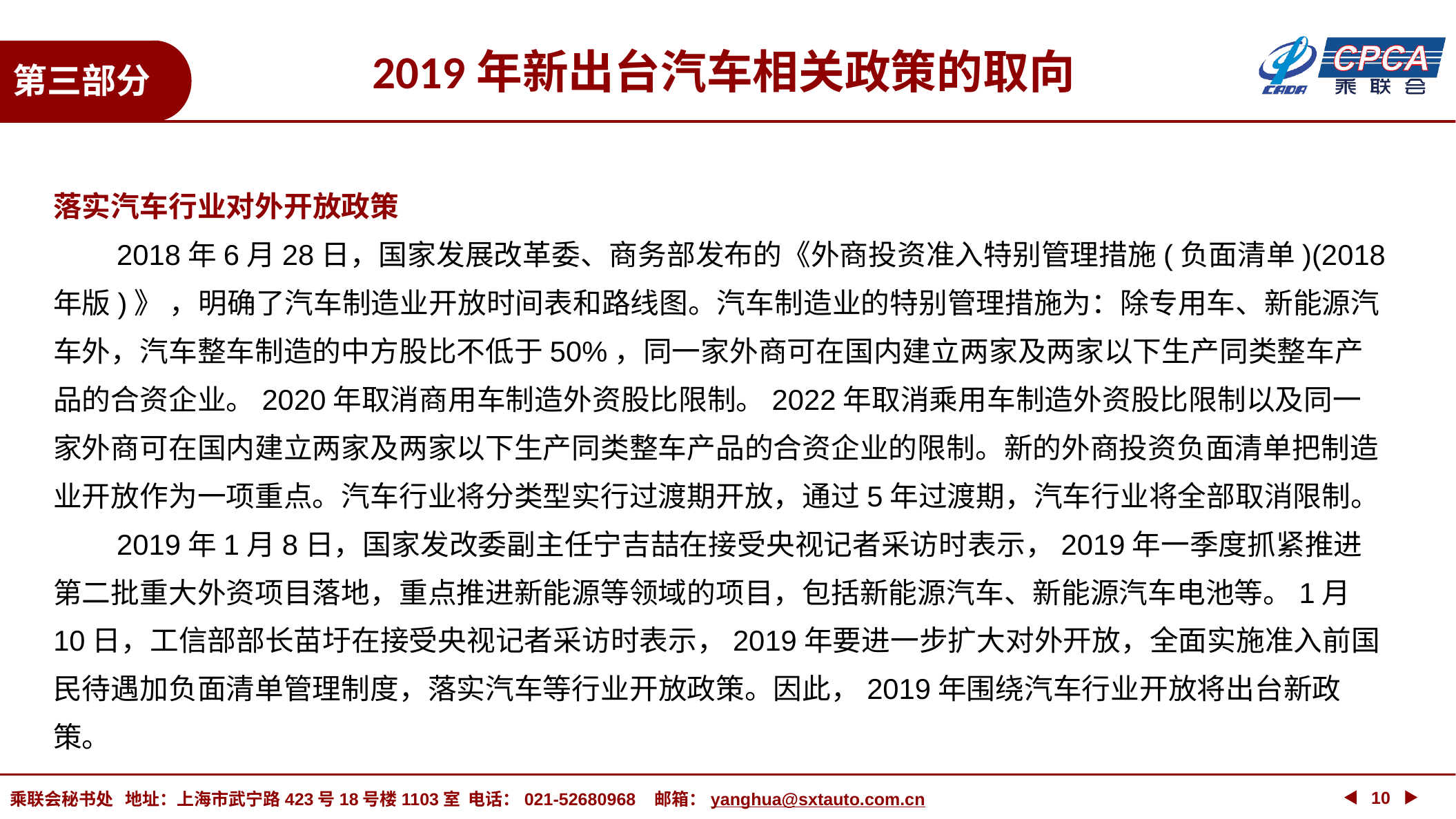

2019年新出台汽车相关政策的取向

第三部分
落实汽车行业对外开放政策
        2018年6月28日，国家发展改革委、商务部发布的《外商投资准入特别管理措施(负面清单)(2018年版)》 ，明确了汽车制造业开放时间表和路线图。汽车制造业的特别管理措施为：除专用车、新能源汽车外，汽车整车制造的中方股比不低于50%，同一家外商可在国内建立两家及两家以下生产同类整车产品的合资企业。2020年取消商用车制造外资股比限制。2022年取消乘用车制造外资股比限制以及同一家外商可在国内建立两家及两家以下生产同类整车产品的合资企业的限制。新的外商投资负面清单把制造业开放作为一项重点。汽车行业将分类型实行过渡期开放，通过5年过渡期，汽车行业将全部取消限制。
        2019年1月8日，国家发改委副主任宁吉喆在接受央视记者采访时表示，2019年一季度抓紧推进第二批重大外资项目落地，重点推进新能源等领域的项目，包括新能源汽车、新能源汽车电池等。1月10日，工信部部长苗圩在接受央视记者采访时表示，2019年要进一步扩大对外开放，全面实施准入前国民待遇加负面清单管理制度，落实汽车等行业开放政策。因此，2019年围绕汽车行业开放将出台新政策。